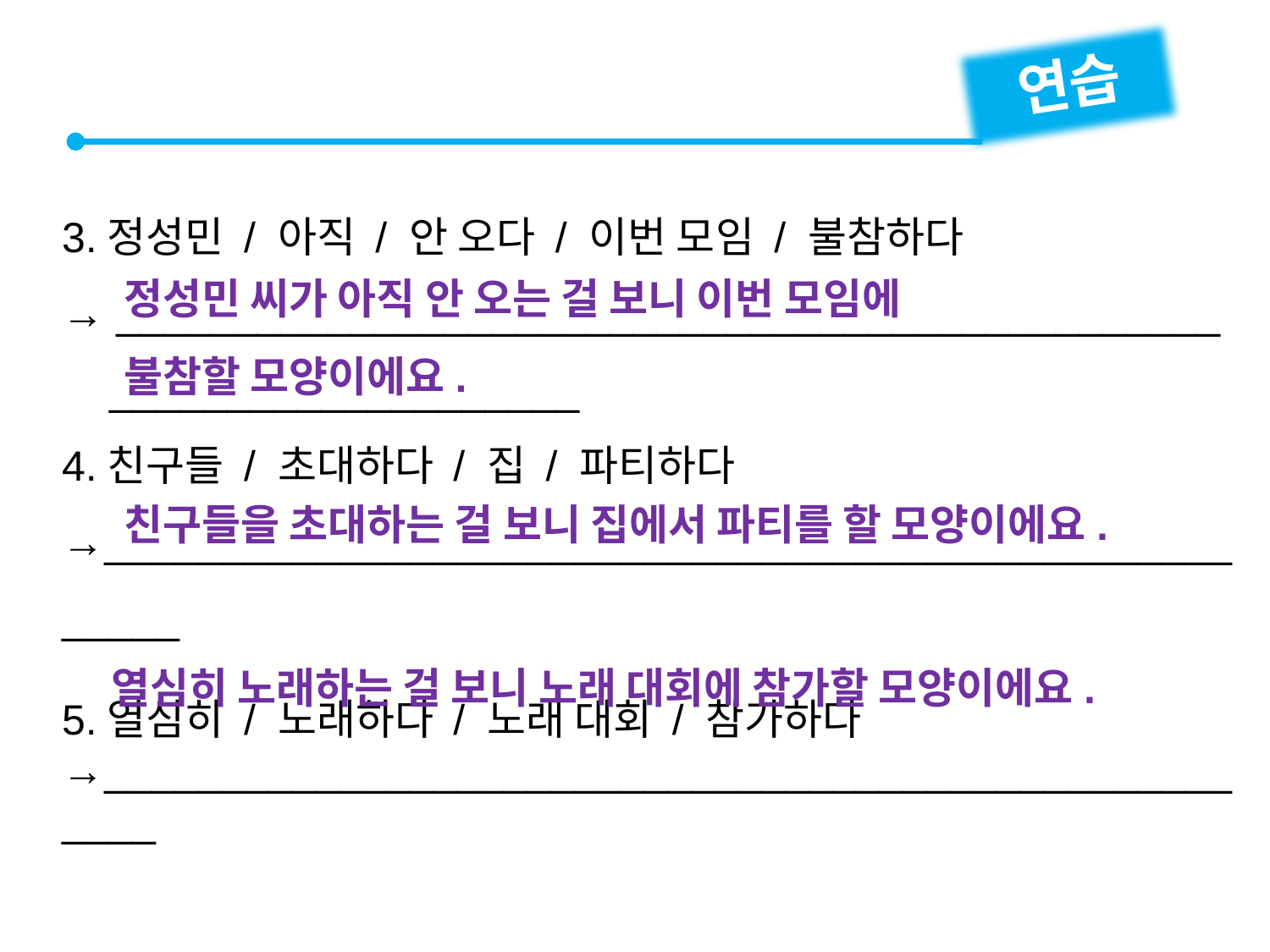

연습
3.정성민 / 아직 / 안 오다 / 이번 모임 / 불참하다
→ _______________________________________________
    ____________________
4.친구들 / 초대하다 / 집 / 파티하다
→_____________________________________________________

5.열심히 / 노래하다 / 노래 대회 / 참가하다
→____________________________________________________
정성민 씨가 아직 안 오는 걸 보니 이번 모임에
불참할 모양이에요.
친구들을 초대하는 걸 보니 집에서 파티를 할 모양이에요.
열심히 노래하는 걸 보니 노래 대회에 참가할 모양이에요.